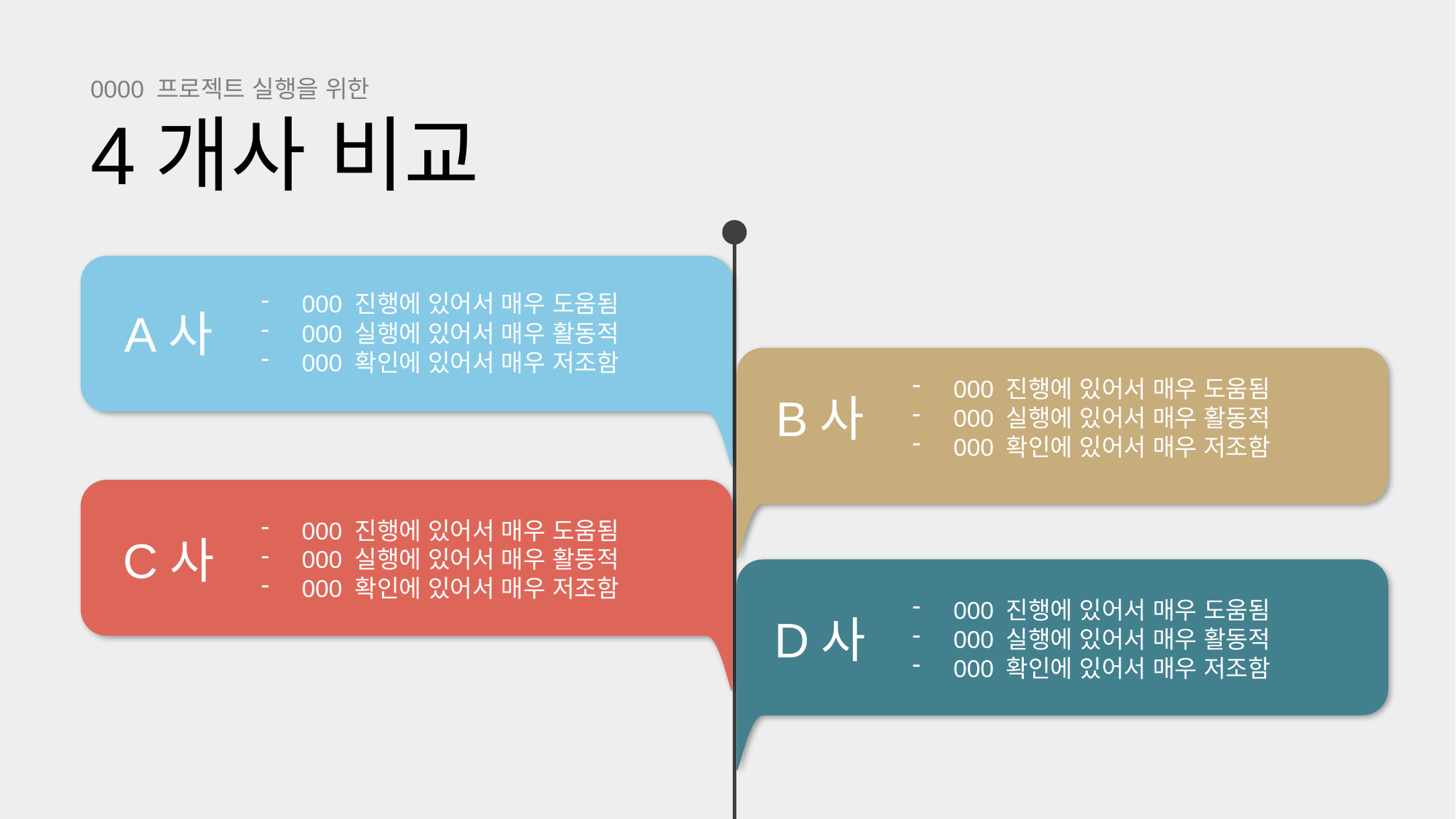

0000 프로젝트 실행을 위한
4개사 비교

000 진행에 있어서 매우 도움됨
000 실행에 있어서 매우 활동적
000 확인에 있어서 매우 저조함
A사

000 진행에 있어서 매우 도움됨
000 실행에 있어서 매우 활동적
000 확인에 있어서 매우 저조함
B사

000 진행에 있어서 매우 도움됨
000 실행에 있어서 매우 활동적
000 확인에 있어서 매우 저조함
C사

000 진행에 있어서 매우 도움됨
000 실행에 있어서 매우 활동적
000 확인에 있어서 매우 저조함
D사